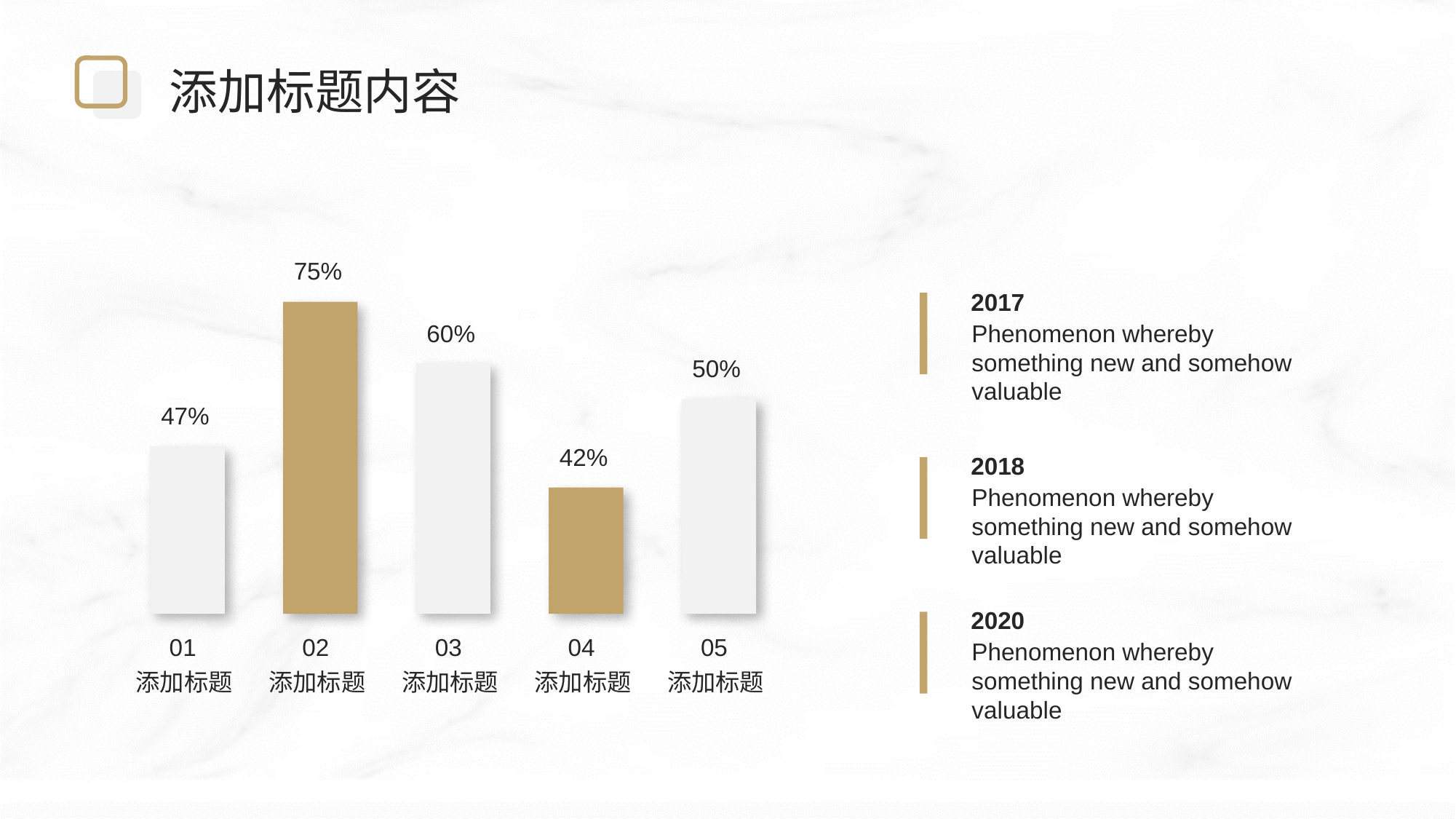

添加标题内容

75%

60%
50%
47%
42%
01
02
03
04
05
添加标题
添加标题
添加标题
添加标题
添加标题
2017

Phenomenon whereby something new and somehow valuable
2018

Phenomenon whereby something new and somehow valuable
2020

Phenomenon whereby something new and somehow valuable